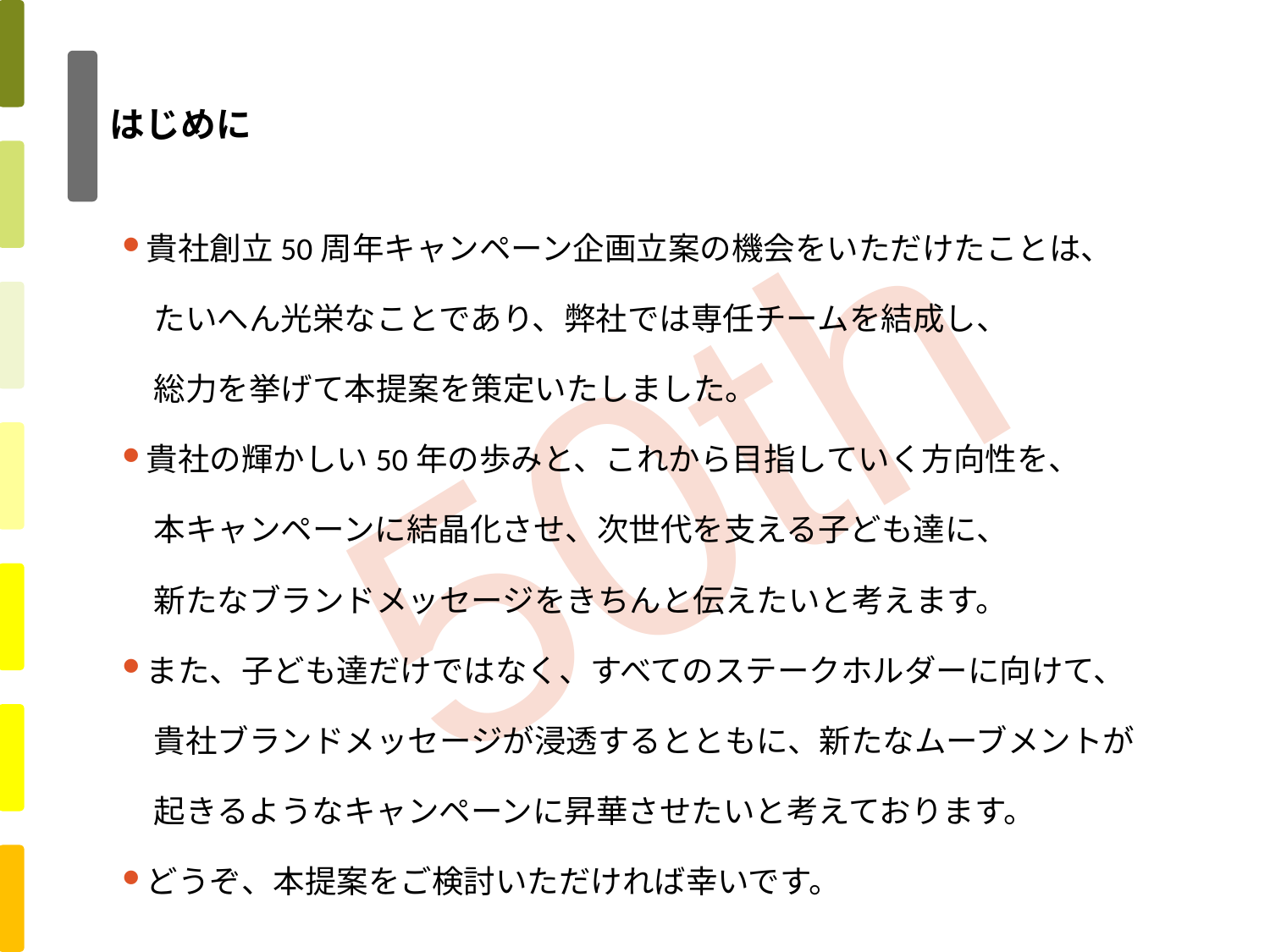

# はじめに
貴社創立50周年キャンペーン企画立案の機会をいただけたことは、
　たいへん光栄なことであり、弊社では専任チームを結成し、
　総力を挙げて本提案を策定いたしました。
貴社の輝かしい50年の歩みと、これから目指していく方向性を、
　本キャンペーンに結晶化させ、次世代を支える子ども達に、
　新たなブランドメッセージをきちんと伝えたいと考えます。
また、子ども達だけではなく、すべてのステークホルダーに向けて、
　貴社ブランドメッセージが浸透するとともに、新たなムーブメントが
　起きるようなキャンペーンに昇華させたいと考えております。
どうぞ、本提案をご検討いただければ幸いです。